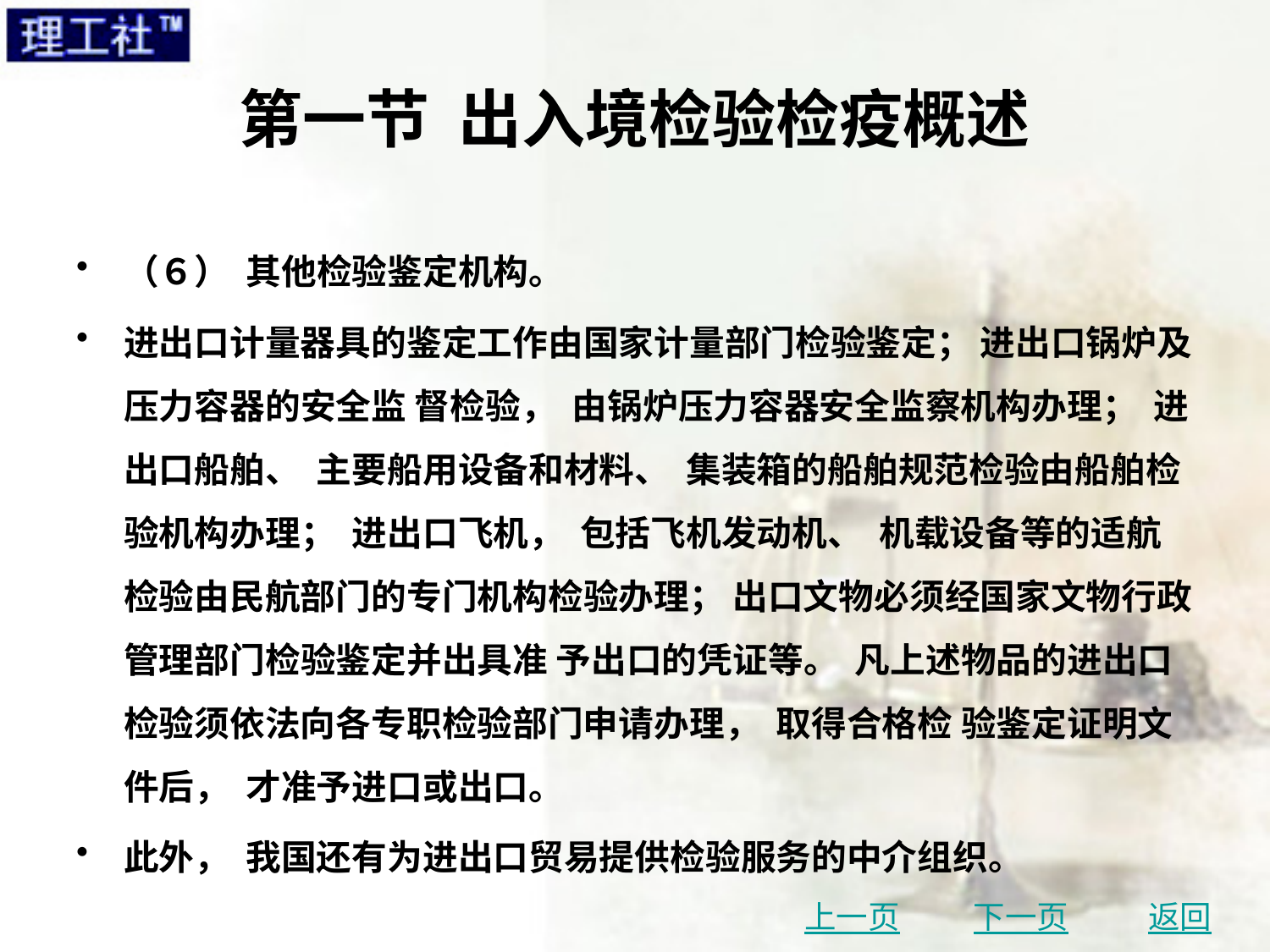

# 第一节  出入境检验检疫概述
（６）  其他检验鉴定机构。
进出口计量器具的鉴定工作由国家计量部门检验鉴定； 进出口锅炉及压力容器的安全监 督检验，  由锅炉压力容器安全监察机构办理；  进出口船舶、  主要船用设备和材料、  集装箱的船舶规范检验由船舶检验机构办理；  进出口飞机，  包括飞机发动机、  机载设备等的适航检验由民航部门的专门机构检验办理； 出口文物必须经国家文物行政管理部门检验鉴定并出具准 予出口的凭证等。  凡上述物品的进出口检验须依法向各专职检验部门申请办理，  取得合格检 验鉴定证明文件后，  才准予进口或出口。
此外，  我国还有为进出口贸易提供检验服务的中介组织。
上一页
下一页
返回